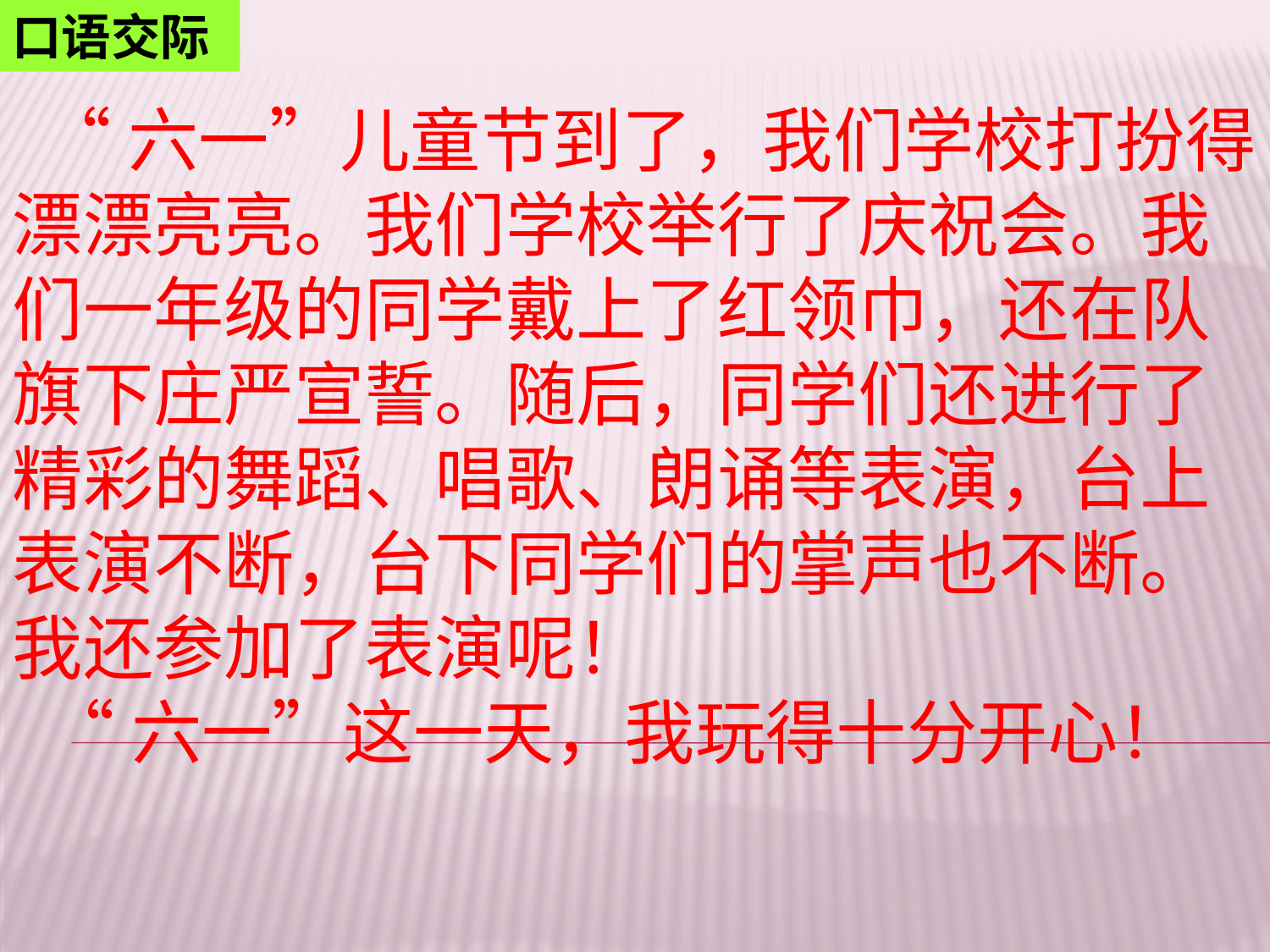

口语交际
    “六一”儿童节到了，我们学校打扮得漂漂亮亮。我们学校举行了庆祝会。我们一年级的同学戴上了红领巾，还在队旗下庄严宣誓。随后，同学们还进行了精彩的舞蹈、唱歌、朗诵等表演，台上表演不断，台下同学们的掌声也不断。我还参加了表演呢！
  “六一”这一天，我玩得十分开心！